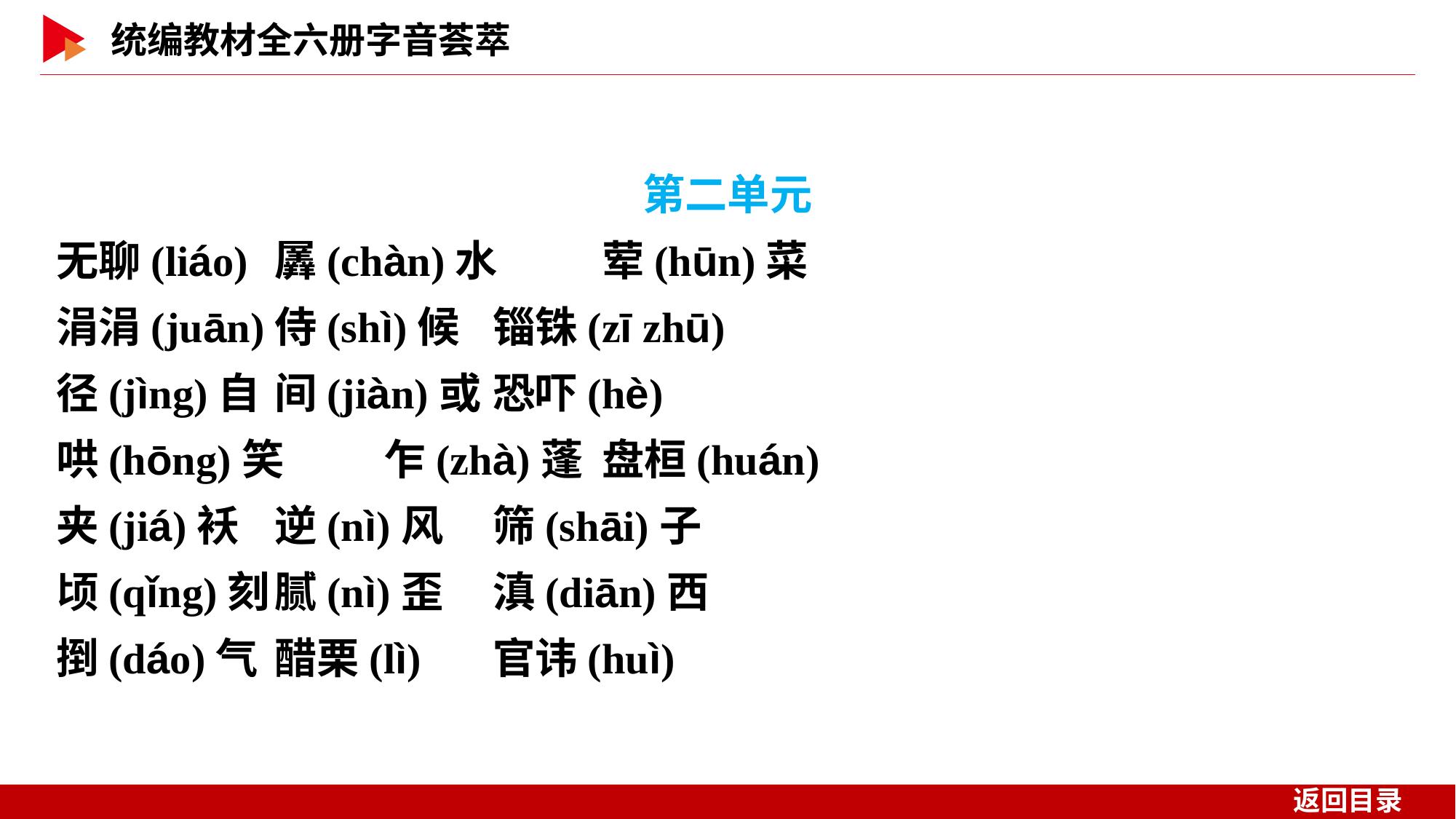

第二单元
无聊(liáo)	羼(chàn)水	荤(hūn)菜
涓涓(juān)	侍(shì)候	锱铢(zī zhū)
径(jìng)自	间(jiàn)或	恐吓(hè)
哄(hōng)笑	乍(zhà)蓬	盘桓(huán)
夹(jiá)袄	逆(nì)风	筛(shāi)子
顷(qǐng)刻	腻(nì)歪	滇(diān)西
捯(dáo)气	醋栗(lì)	官讳(huì)